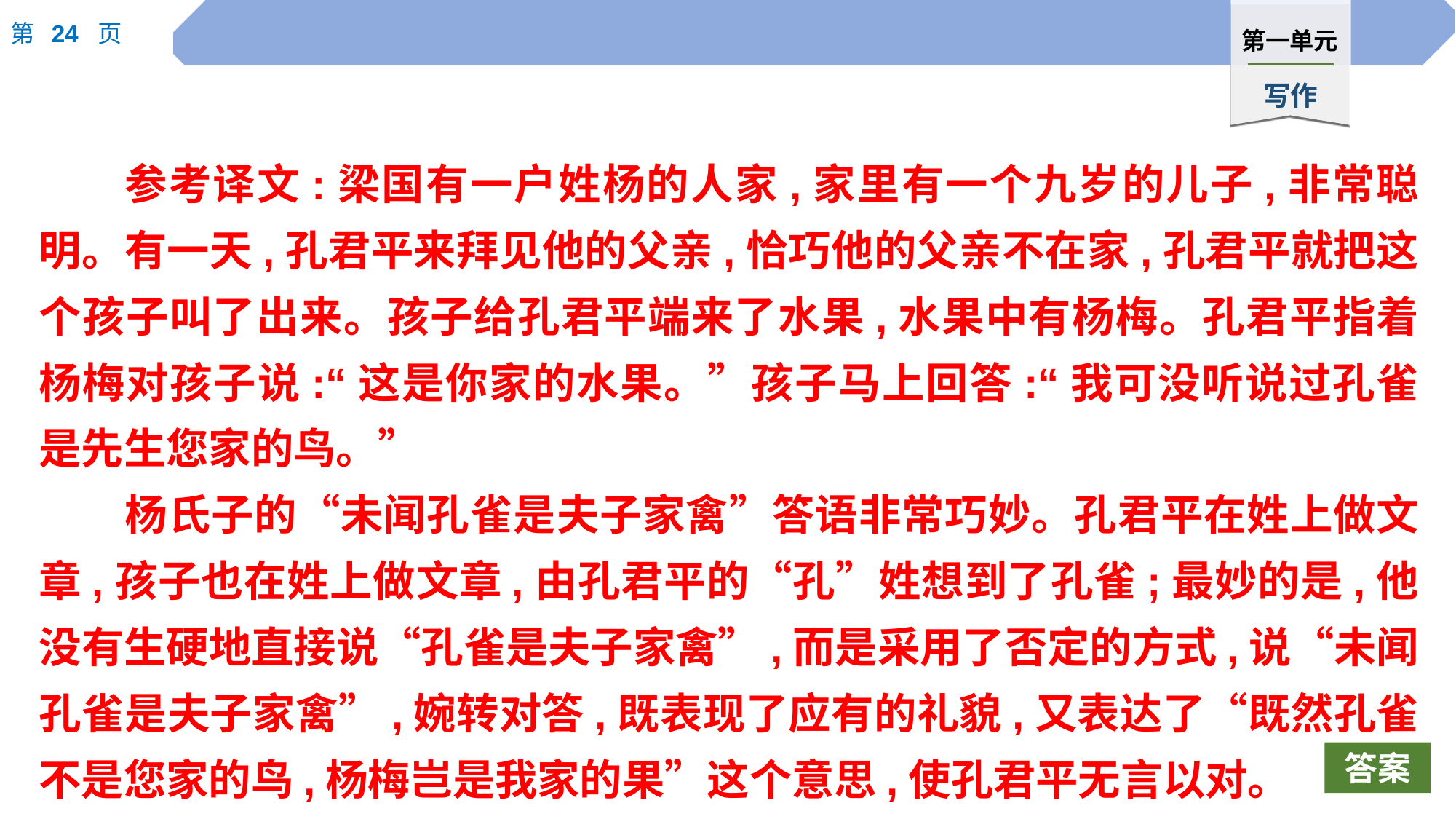

参考译文:梁国有一户姓杨的人家,家里有一个九岁的儿子,非常聪明。有一天,孔君平来拜见他的父亲,恰巧他的父亲不在家,孔君平就把这个孩子叫了出来。孩子给孔君平端来了水果,水果中有杨梅。孔君平指着杨梅对孩子说:“这是你家的水果。”孩子马上回答:“我可没听说过孔雀是先生您家的鸟。”
杨氏子的“未闻孔雀是夫子家禽”答语非常巧妙。孔君平在姓上做文章,孩子也在姓上做文章,由孔君平的“孔”姓想到了孔雀;最妙的是,他没有生硬地直接说“孔雀是夫子家禽”,而是采用了否定的方式,说“未闻孔雀是夫子家禽”,婉转对答,既表现了应有的礼貌,又表达了“既然孔雀不是您家的鸟,杨梅岂是我家的果”这个意思,使孔君平无言以对。
答案